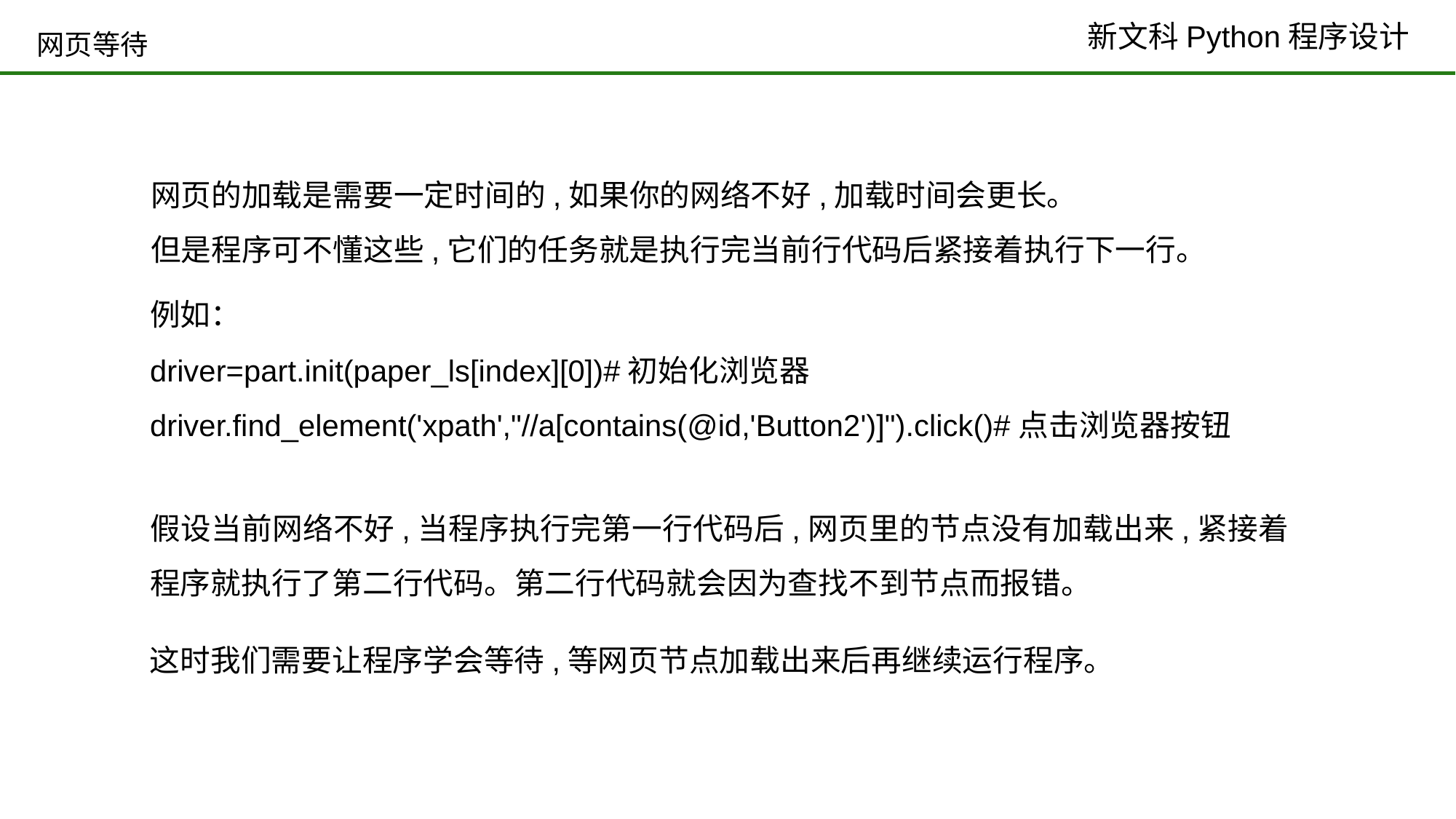

# 网页等待
网页的加载是需要一定时间的,如果你的网络不好,加载时间会更长。
但是程序可不懂这些,它们的任务就是执行完当前行代码后紧接着执行下一行。
例如：
driver=part.init(paper_ls[index][0])#初始化浏览器
driver.find_element('xpath',"//a[contains(@id,'Button2')]").click()#点击浏览器按钮
假设当前网络不好,当程序执行完第一行代码后,网页里的节点没有加载出来,紧接着程序就执行了第二行代码。第二行代码就会因为查找不到节点而报错。
这时我们需要让程序学会等待,等网页节点加载出来后再继续运行程序。